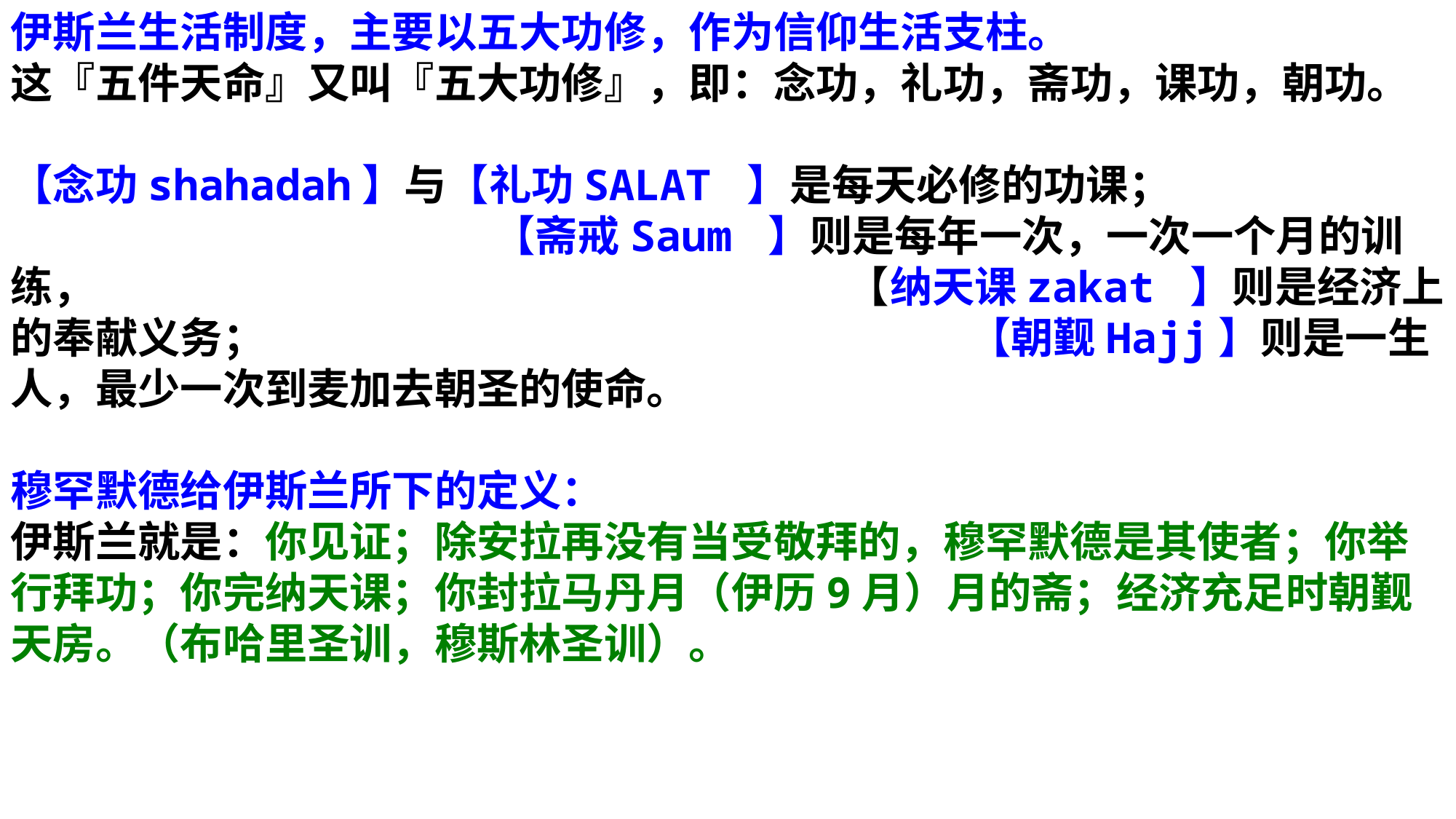

伊斯兰生活制度，主要以五大功修，作为信仰生活支柱。
这『五件天命』又叫『五大功修』，即：念功，礼功，斋功，课功，朝功。

【念功shahadah】与【礼功SALAT 】是每天必修的功课；                                                                               【斋戒Saum 】则是每年一次，一次一个月的训练，                                                                              【纳天课zakat 】则是经济上的奉献义务；                                                                         【朝觐Hajj】则是一生人，最少一次到麦加去朝圣的使命。

穆罕默德给伊斯兰所下的定义：
伊斯兰就是：你见证；除安拉再没有当受敬拜的，穆罕默德是其使者；你举行拜功；你完纳天课；你封拉马丹月（伊历9月）月的斋；经济充足时朝觐天房。（布哈里圣训，穆斯林圣训）。